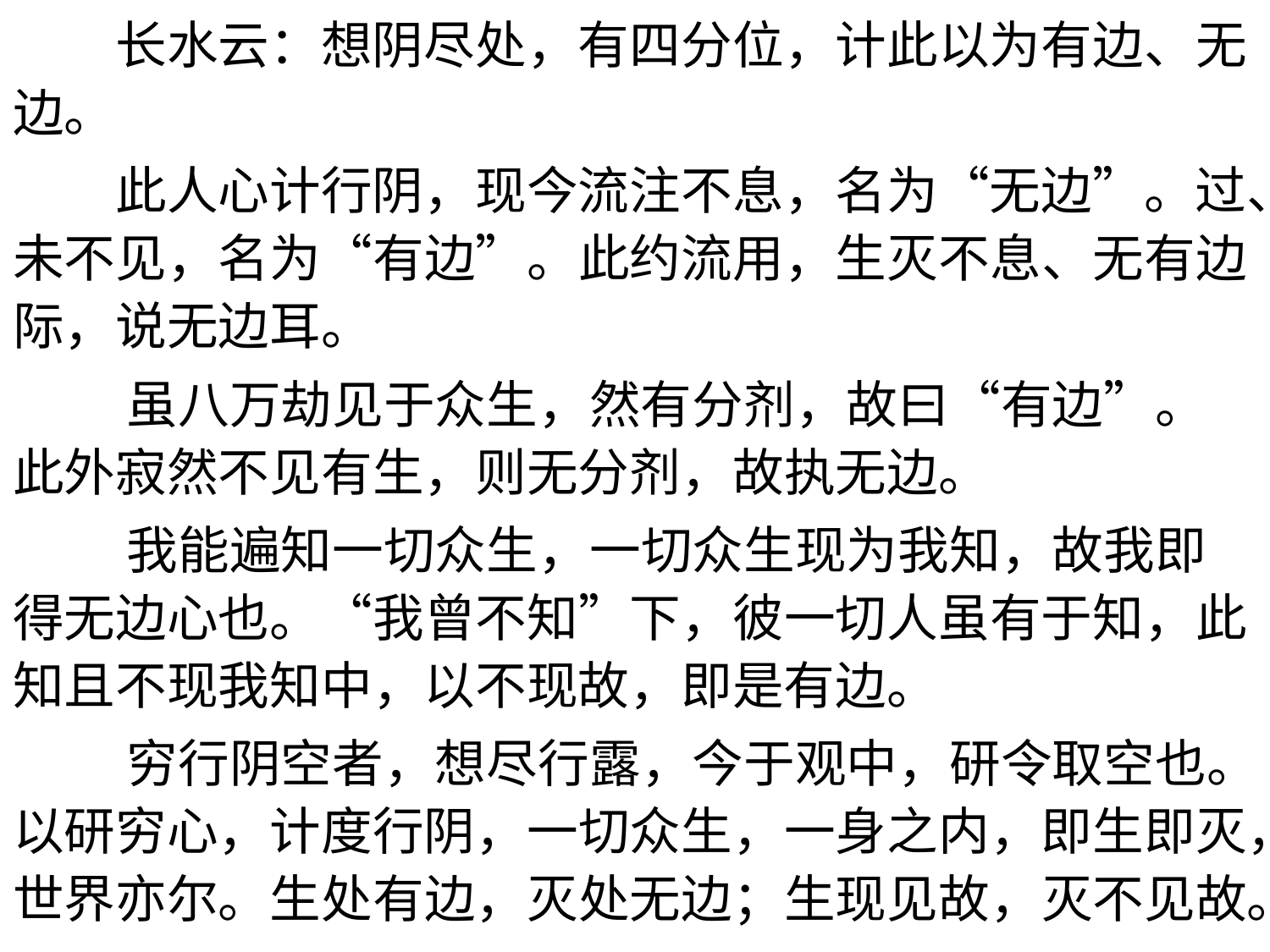

长水云：想阴尽处，有四分位，计此以为有边、无边。
        此人心计行阴，现今流注不息，名为“无边”。过、未不见，名为“有边”。此约流用，生灭不息、无有边际，说无边耳。
         虽八万劫见于众生，然有分剂，故曰“有边”。此外寂然不见有生，则无分剂，故执无边。
         我能遍知一切众生，一切众生现为我知，故我即得无边心也。“我曾不知”下，彼一切人虽有于知，此知且不现我知中，以不现故，即是有边。
         穷行阴空者，想尽行露，今于观中，研令取空也。以研穷心，计度行阴，一切众生，一身之内，即生即灭，世界亦尔。生处有边，灭处无边；生现见故，灭不见故。